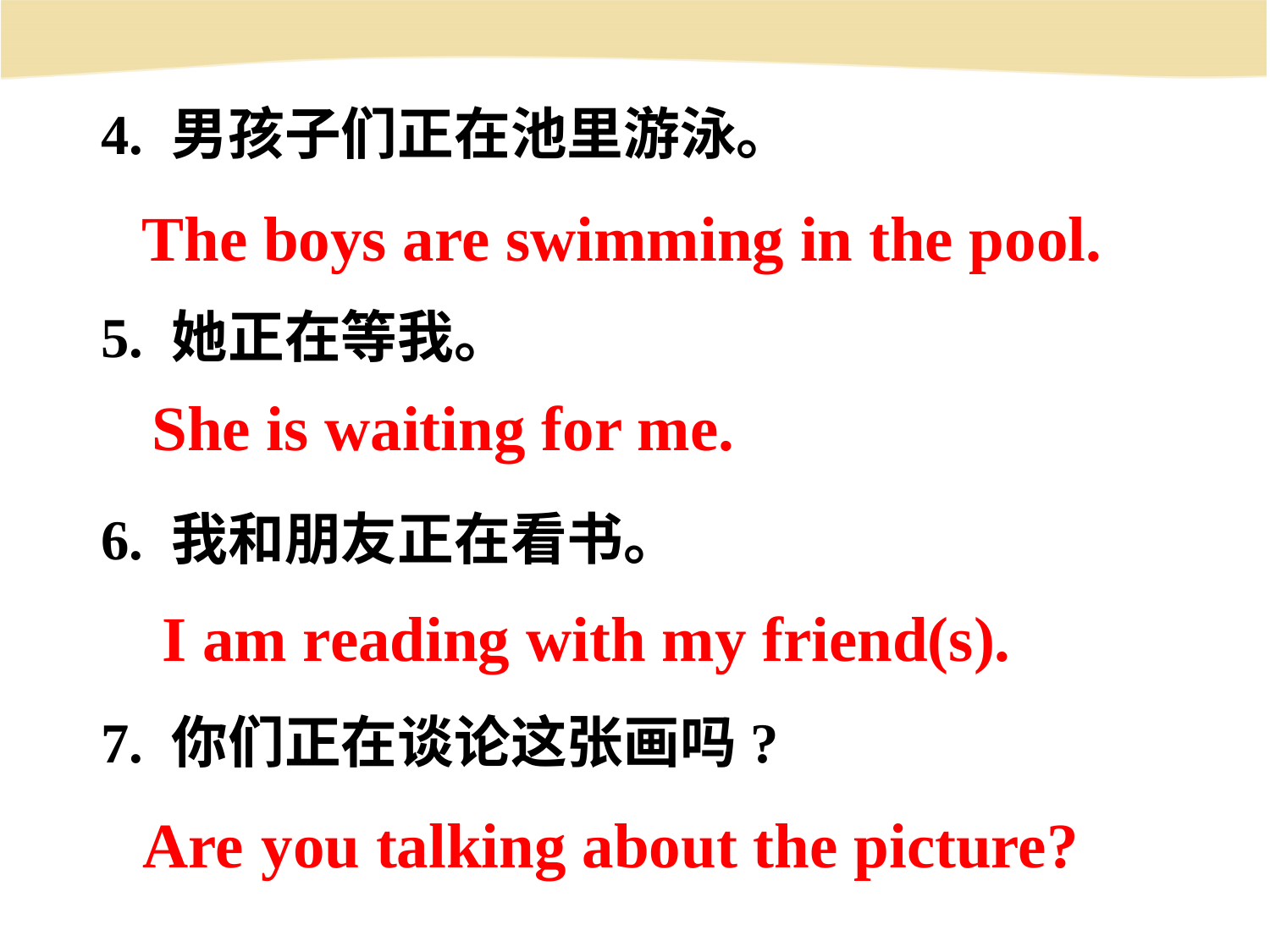

4. 男孩子们正在池里游泳。

5. 她正在等我。

6. 我和朋友正在看书。

7. 你们正在谈论这张画吗?
The boys are swimming in the pool.
She is waiting for me.
I am reading with my friend(s).
Are you talking about the picture?